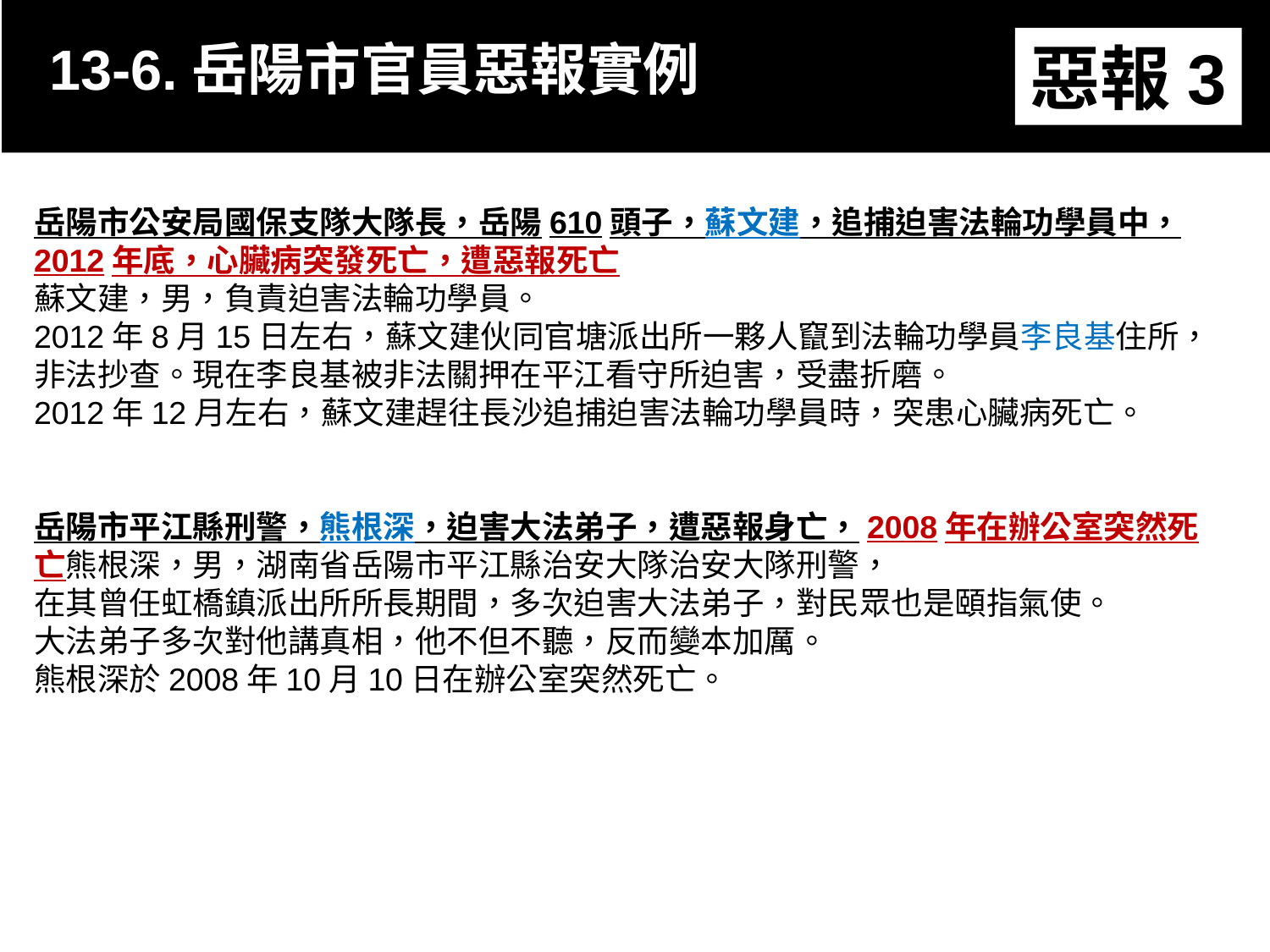

13-6.岳陽市官員惡報實例
惡報3
岳陽市公安局國保支隊大隊長，岳陽610頭子，蘇文建，追捕迫害法輪功學員中，
2012年底，心臟病突發死亡，遭惡報死亡
蘇文建，男，負責迫害法輪功學員。
2012年8月15日左右，蘇文建伙同官塘派出所一夥人竄到法輪功學員李良基住所，
非法抄查。現在李良基被非法關押在平江看守所迫害，受盡折磨。
2012年12月左右，蘇文建趕往長沙追捕迫害法輪功學員時，突患心臟病死亡。

岳陽市平江縣刑警，熊根深，迫害大法弟子，遭惡報身亡，2008年在辦公室突然死亡熊根深，男，湖南省岳陽市平江縣治安大隊治安大隊刑警，
在其曾任虹橋鎮派出所所長期間，多次迫害大法弟子，對民眾也是頤指氣使。
大法弟子多次對他講真相，他不但不聽，反而變本加厲。
熊根深於2008年10月10日在辦公室突然死亡。